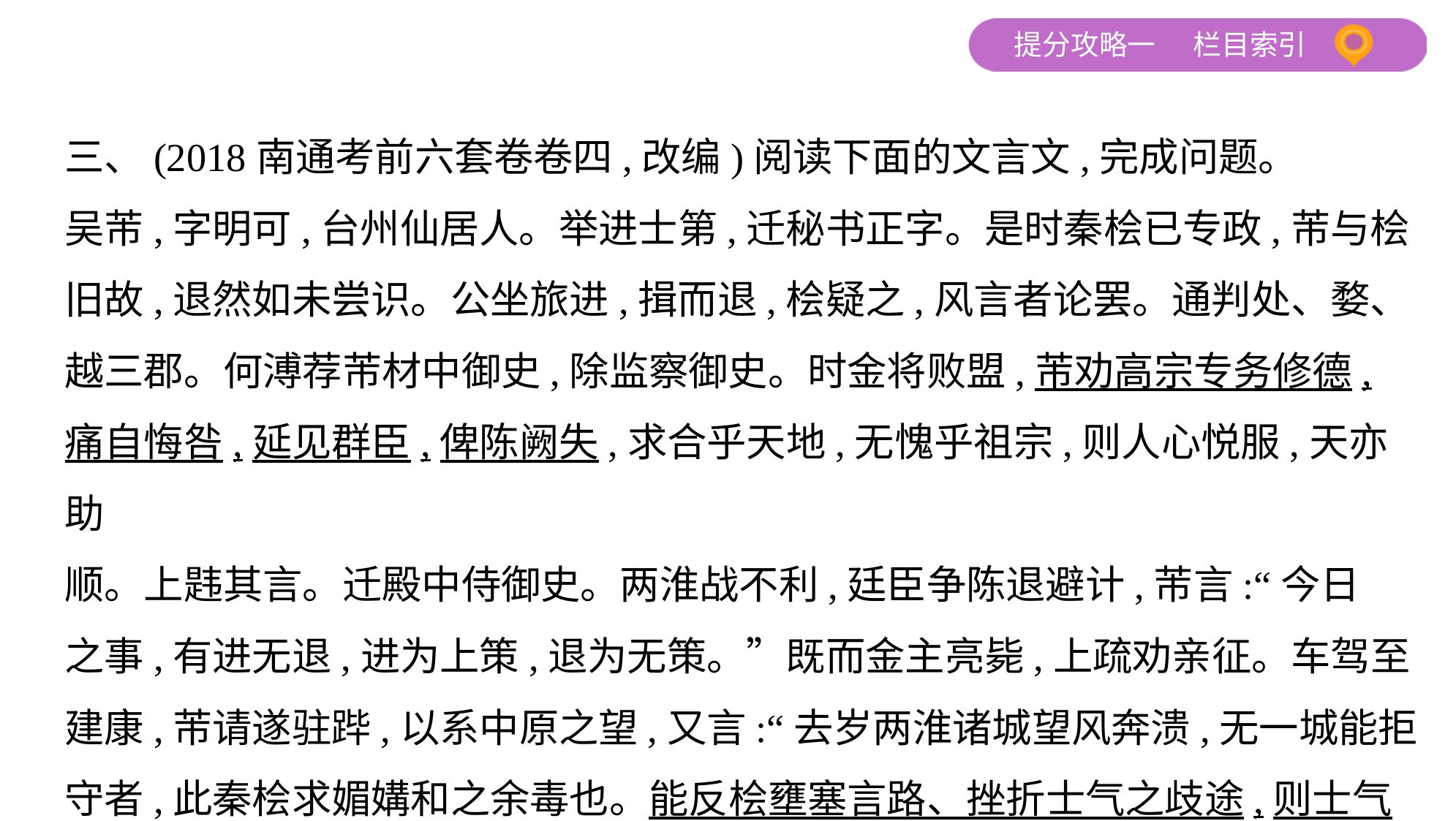

三、(2018南通考前六套卷卷四,改编)阅读下面的文言文,完成问题。
吴芾,字明可,台州仙居人。举进士第,迁秘书正字。是时秦桧已专政,芾与桧
旧故,退然如未尝识。公坐旅进,揖而退,桧疑之,风言者论罢。通判处、婺、
越三郡。何溥荐芾材中御史,除监察御史。时金将败盟,芾劝高宗专务修德,
痛自悔咎,延见群臣,俾陈阙失,求合乎天地,无愧乎祖宗,则人心悦服,天亦助
顺。上韪其言。迁殿中侍御史。两淮战不利,廷臣争陈退避计,芾言:“今日
之事,有进无退,进为上策,退为无策。”既而金主亮毙,上疏劝亲征。车驾至
建康,芾请遂驻跸,以系中原之望,又言:“去岁两淮诸城望风奔溃,无一城能拒
守者,此秦桧求媚媾和之余毒也。能反桧壅塞言路、挫折士气之歧途,则士气